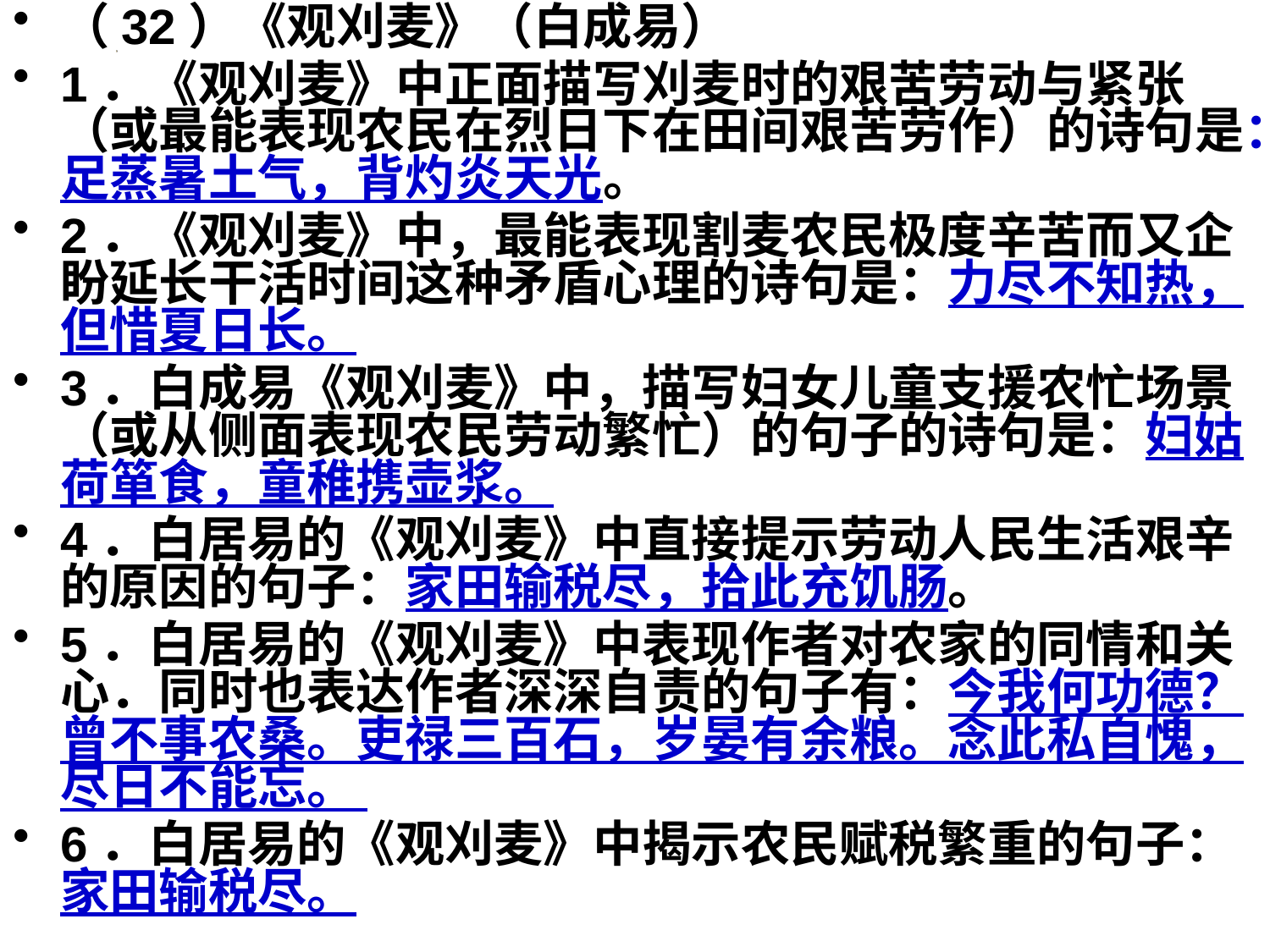

（32）《观刈麦》（白成易）
1．《观刈麦》中正面描写刈麦时的艰苦劳动与紧张（或最能表现农民在烈日下在田间艰苦劳作）的诗句是：足蒸暑土气，背灼炎天光。
2．《观刈麦》中，最能表现割麦农民极度辛苦而又企盼延长干活时间这种矛盾心理的诗句是：力尽不知热，但惜夏日长。
3．白成易《观刈麦》中，描写妇女儿童支援农忙场景（或从侧面表现农民劳动繁忙）的句子的诗句是：妇姑荷箪食，童稚携壶浆。
4．白居易的《观刈麦》中直接提示劳动人民生活艰辛的原因的句子：家田输税尽，拾此充饥肠。
5．白居易的《观刈麦》中表现作者对农家的同情和关心．同时也表达作者深深自责的句子有：今我何功德？曾不事农桑。吏禄三百石，岁晏有余粮。念此私自愧，尽日不能忘。
6．白居易的《观刈麦》中揭示农民赋税繁重的句子：家田输税尽。
#